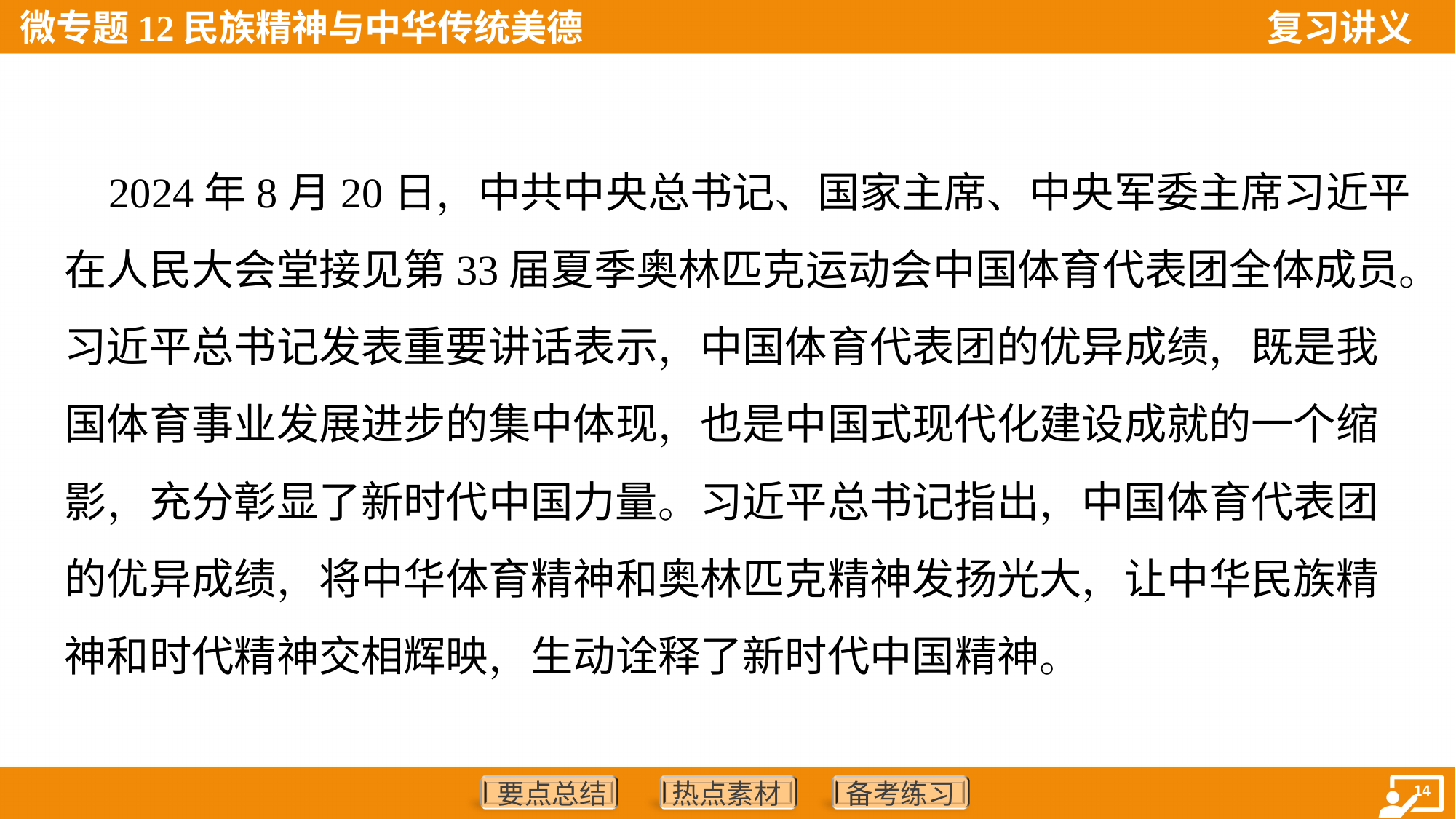

2024年8月20日，中共中央总书记、国家主席、中央军委主席习近平
在人民大会堂接见第33届夏季奥林匹克运动会中国体育代表团全体成员。
习近平总书记发表重要讲话表示，中国体育代表团的优异成绩，既是我
国体育事业发展进步的集中体现，也是中国式现代化建设成就的一个缩
影，充分彰显了新时代中国力量。习近平总书记指出，中国体育代表团
的优异成绩，将中华体育精神和奥林匹克精神发扬光大，让中华民族精
神和时代精神交相辉映，生动诠释了新时代中国精神。